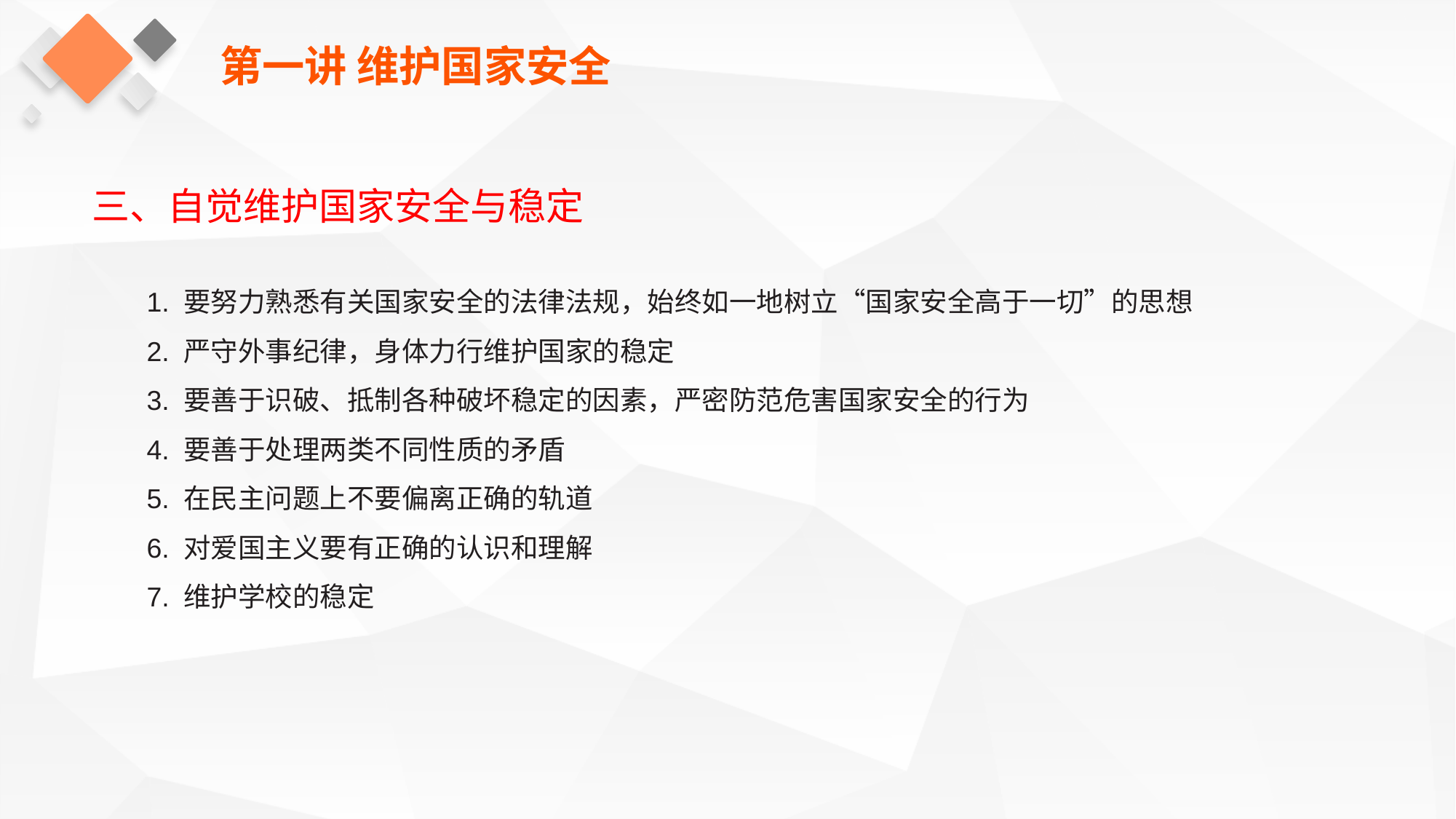

第一讲 维护国家安全
三、自觉维护国家安全与稳定
1. 要努力熟悉有关国家安全的法律法规，始终如一地树立“国家安全高于一切”的思想
2. 严守外事纪律，身体力行维护国家的稳定
3. 要善于识破、抵制各种破坏稳定的因素，严密防范危害国家安全的行为
4. 要善于处理两类不同性质的矛盾
5. 在民主问题上不要偏离正确的轨道
6. 对爱国主义要有正确的认识和理解
7. 维护学校的稳定